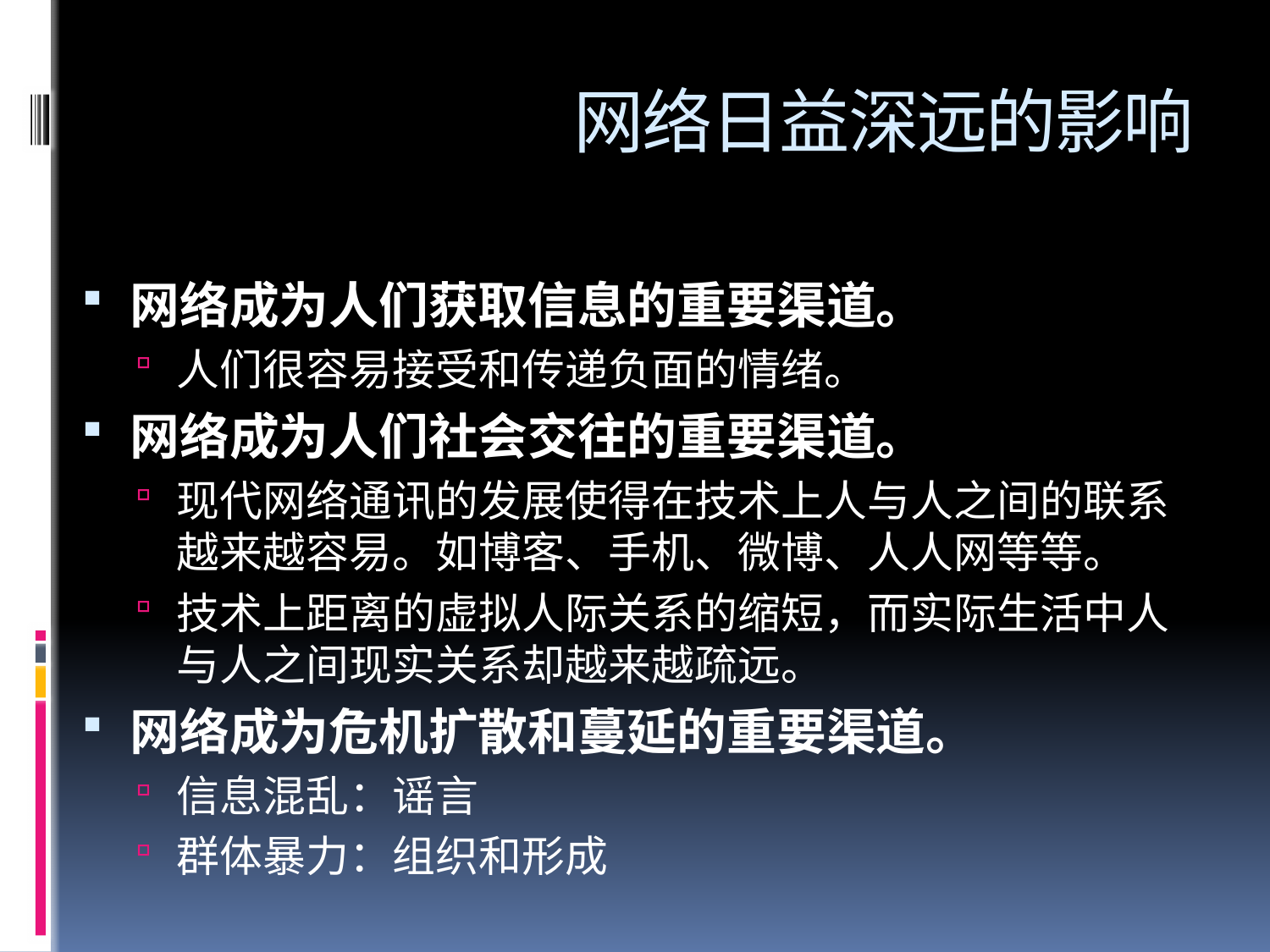

# 网络日益深远的影响
网络成为人们获取信息的重要渠道。
人们很容易接受和传递负面的情绪。
网络成为人们社会交往的重要渠道。
现代网络通讯的发展使得在技术上人与人之间的联系越来越容易。如博客、手机、微博、人人网等等。
技术上距离的虚拟人际关系的缩短，而实际生活中人与人之间现实关系却越来越疏远。
网络成为危机扩散和蔓延的重要渠道。
信息混乱：谣言
群体暴力：组织和形成